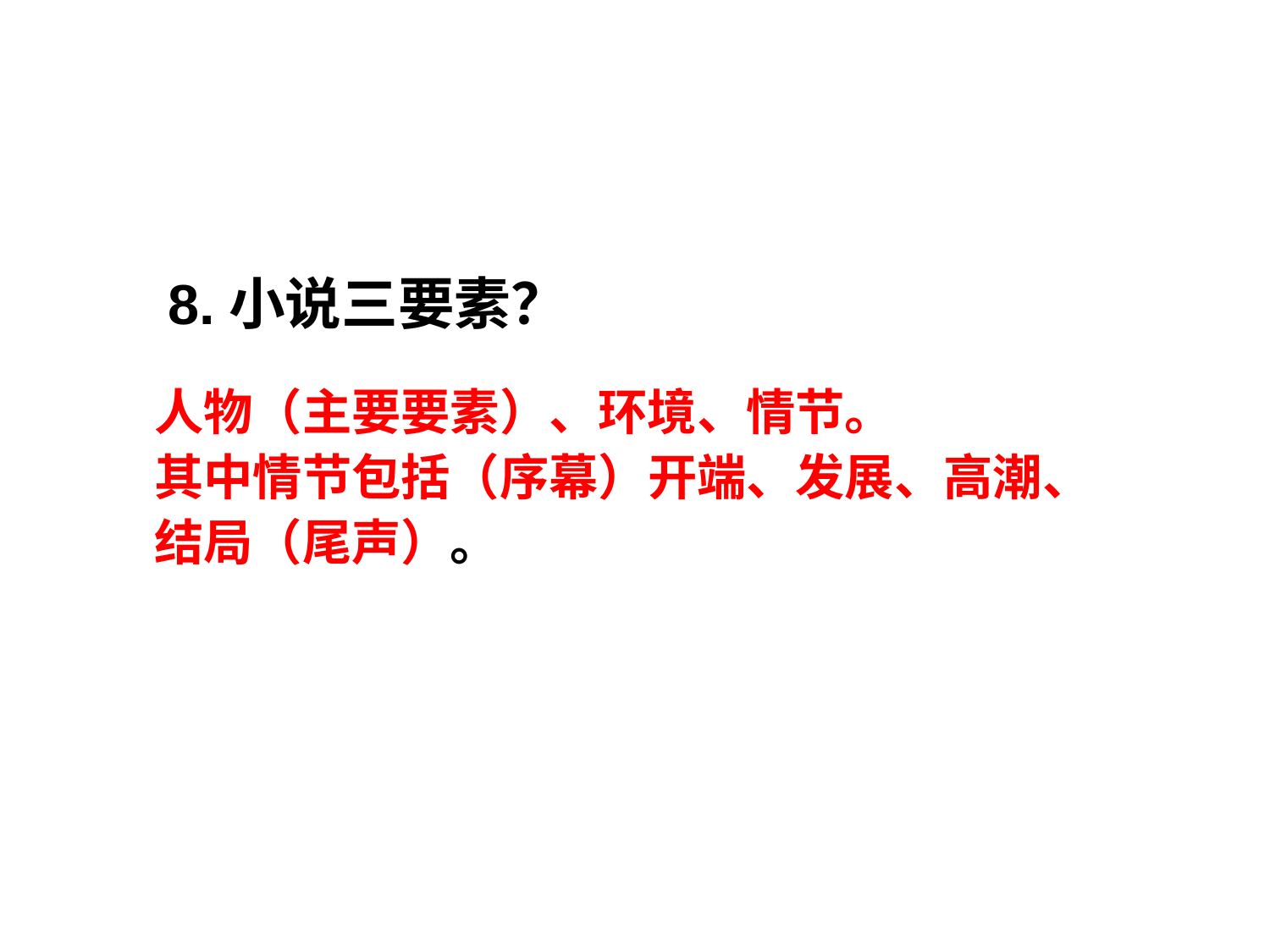

8.小说三要素？
人物（主要要素）、环境、情节。
其中情节包括（序幕）开端、发展、高潮、结局（尾声）。